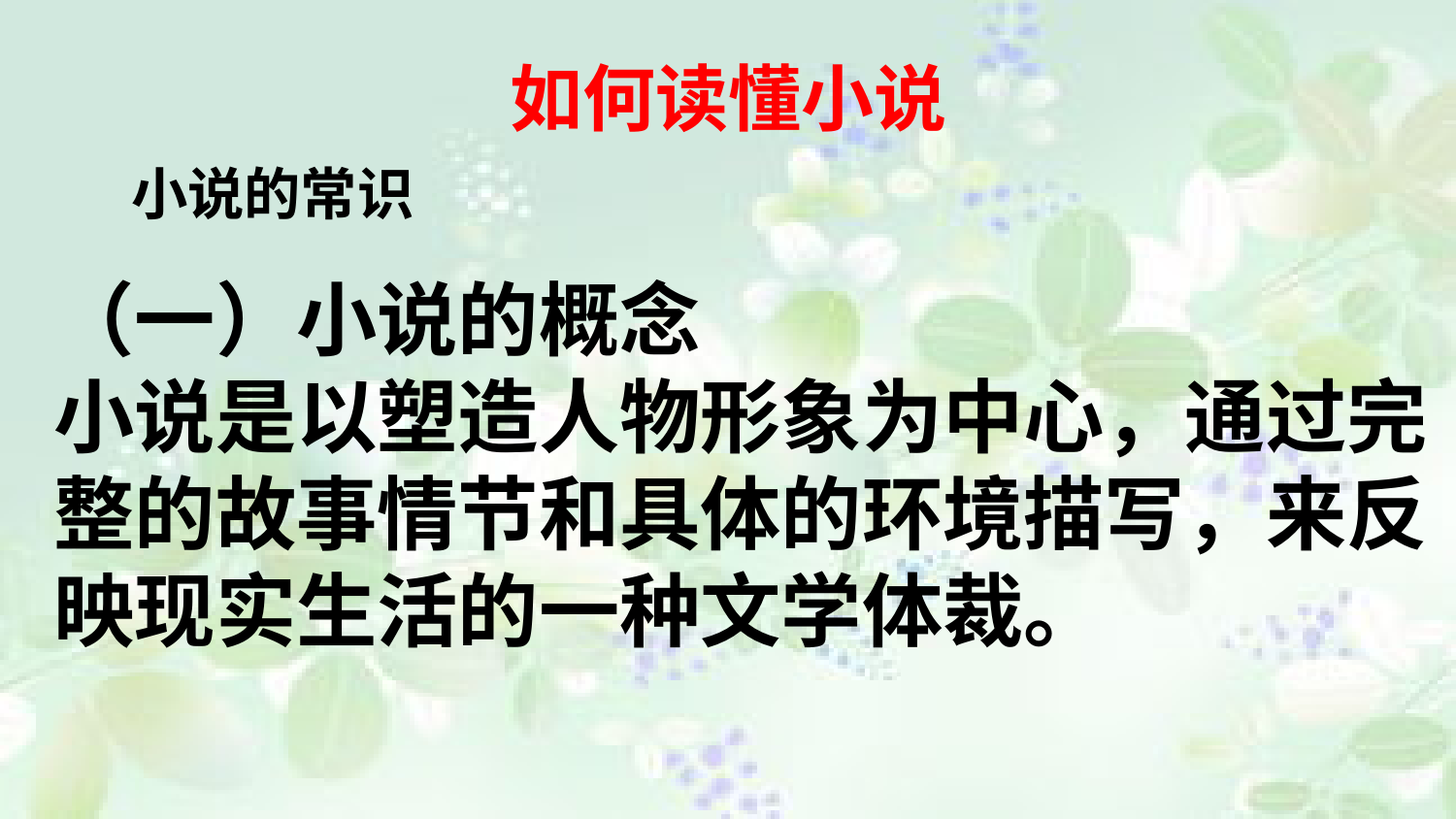

# 如何读懂小说
  小说的常识

（一）小说的概念
小说是以塑造人物形象为中心，通过完整的故事情节和具体的环境描写，来反映现实生活的一种文学体裁。